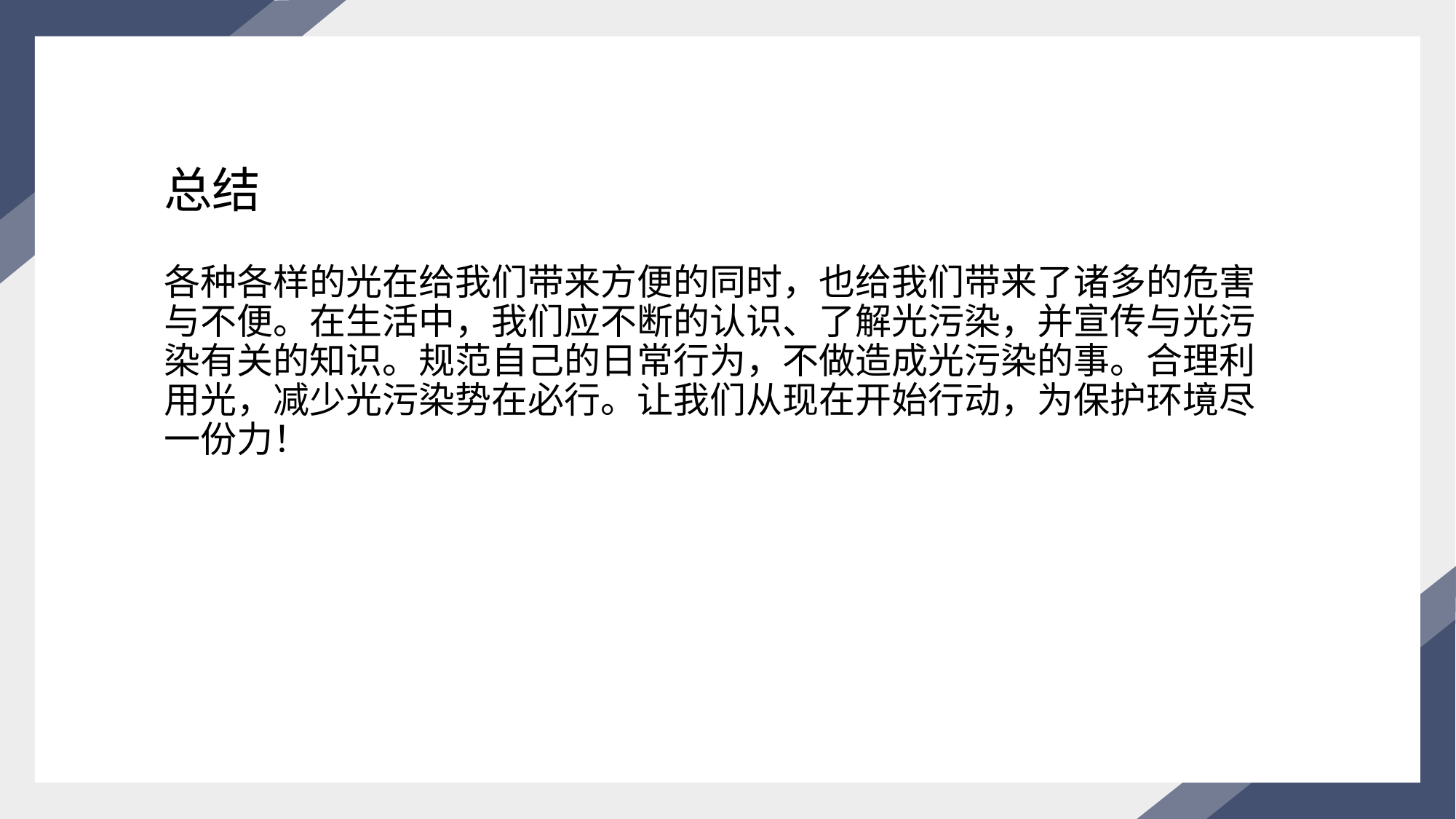

# 总结
各种各样的光在给我们带来方便的同时，也给我们带来了诸多的危害与不便。在生活中，我们应不断的认识、了解光污染，并宣传与光污染有关的知识。规范自己的日常行为，不做造成光污染的事。合理利用光，减少光污染势在必行。让我们从现在开始行动，为保护环境尽一份力！